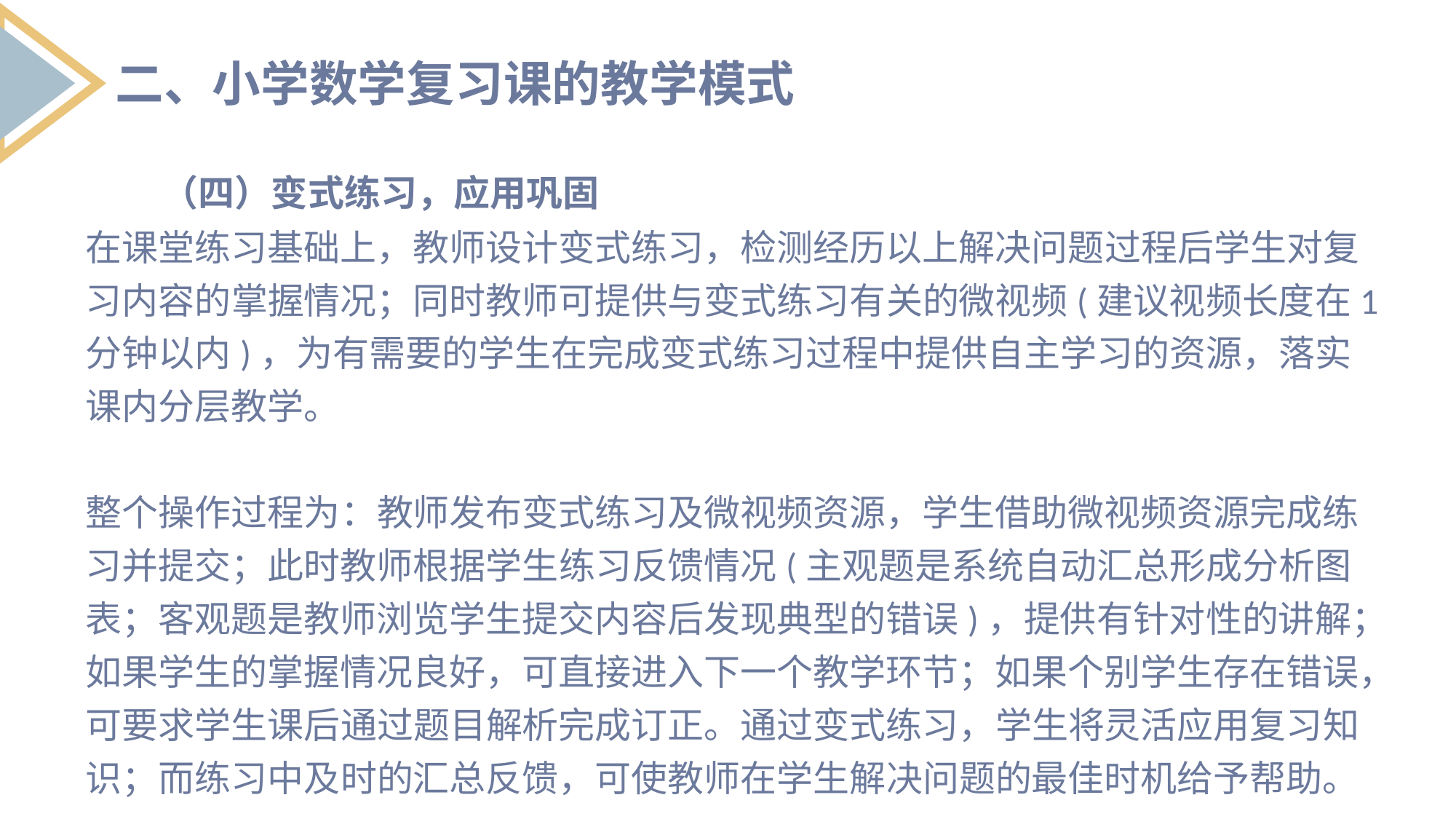

二、小学数学复习课的教学模式
       （四）变式练习，应用巩固
在课堂练习基础上，教师设计变式练习，检测经历以上解决问题过程后学生对复习内容的掌握情况；同时教师可提供与变式练习有关的微视频(建议视频长度在1分钟以内)，为有需要的学生在完成变式练习过程中提供自主学习的资源，落实课内分层教学。

整个操作过程为：教师发布变式练习及微视频资源，学生借助微视频资源完成练习并提交；此时教师根据学生练习反馈情况(主观题是系统自动汇总形成分析图表；客观题是教师浏览学生提交内容后发现典型的错误)，提供有针对性的讲解；如果学生的掌握情况良好，可直接进入下一个教学环节；如果个别学生存在错误，可要求学生课后通过题目解析完成订正。通过变式练习，学生将灵活应用复习知识；而练习中及时的汇总反馈，可使教师在学生解决问题的最佳时机给予帮助。